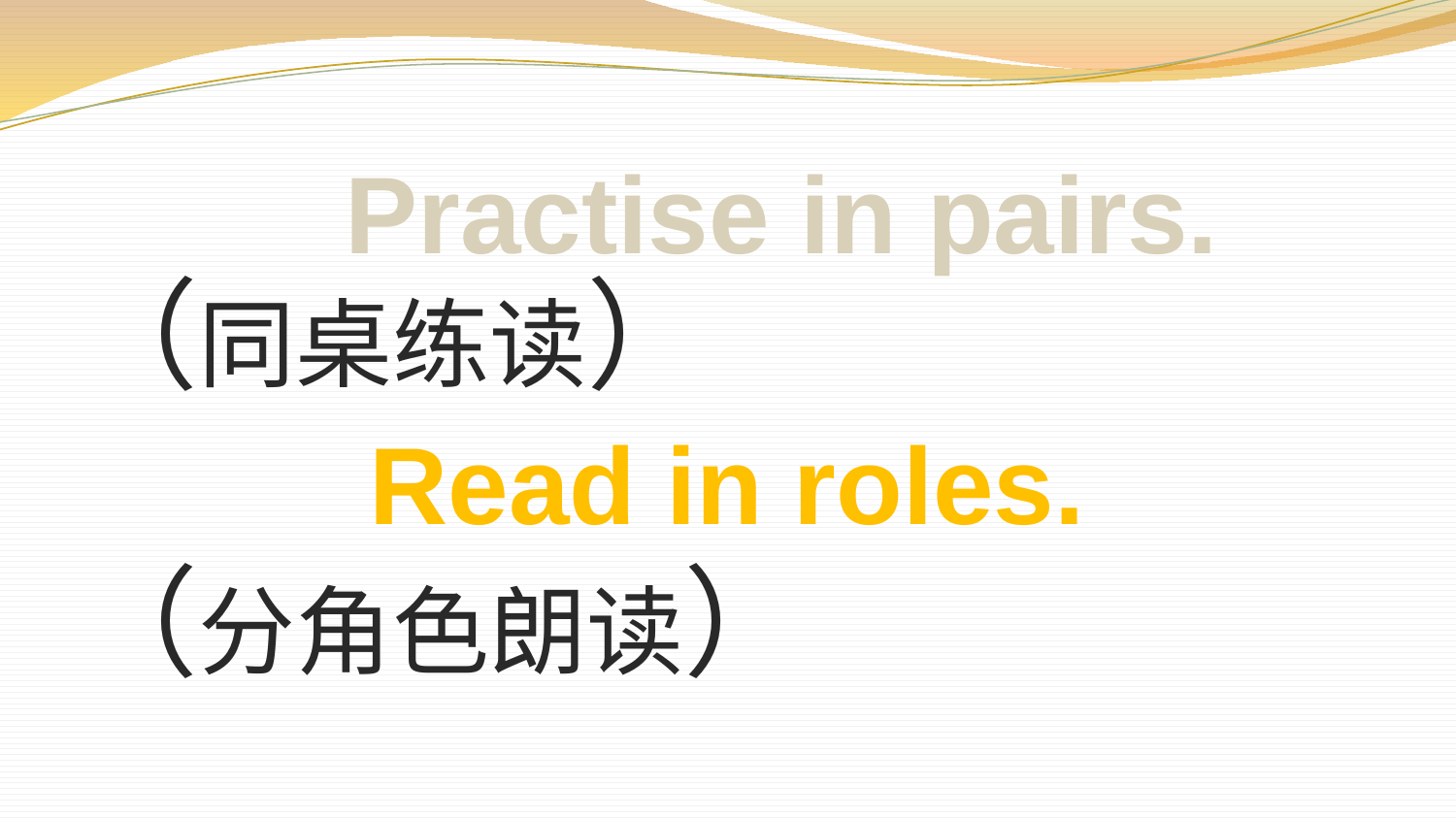

Practise in pairs.
（同桌练读）
Read in roles.
（分角色朗读）